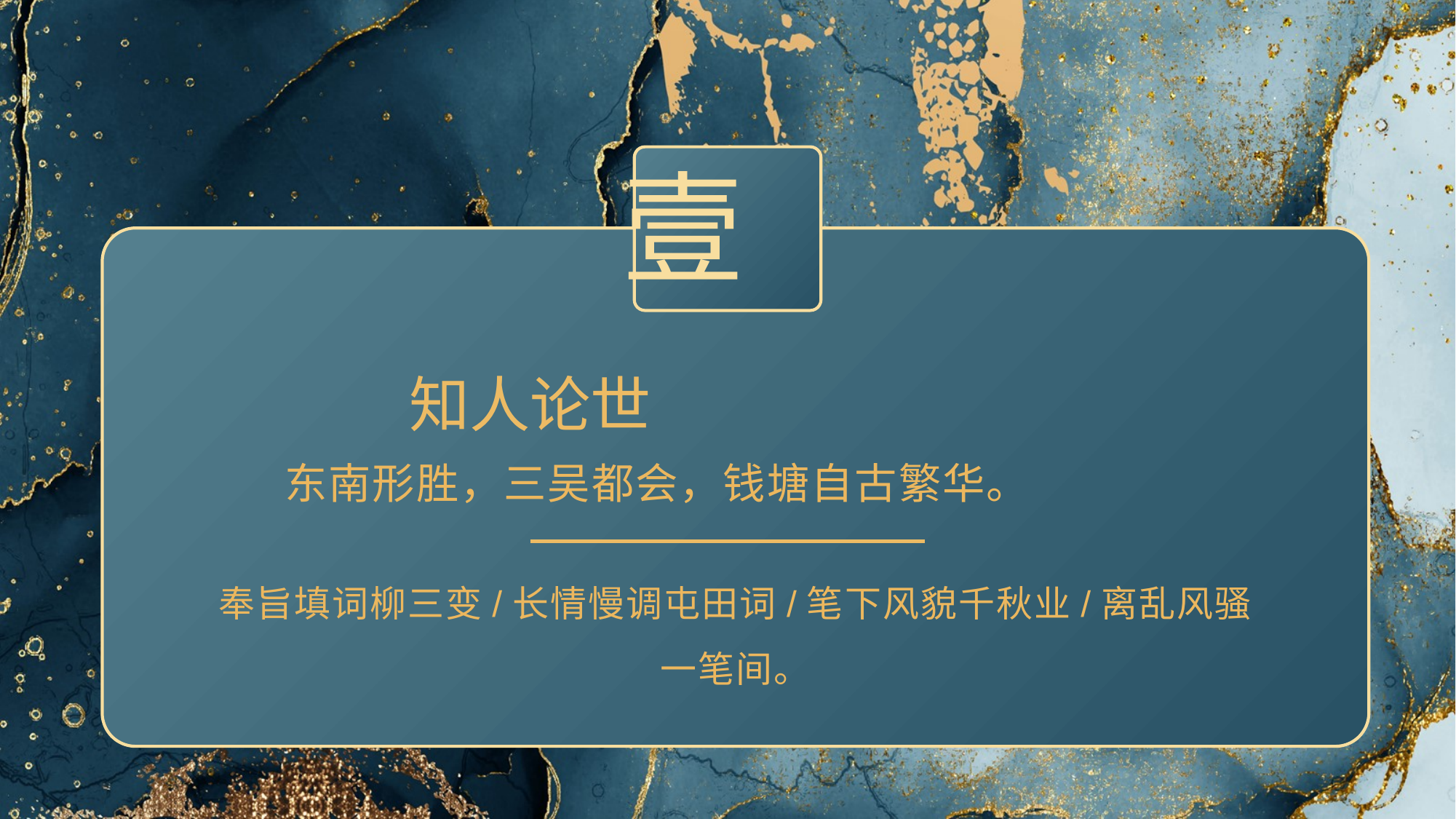

壹

知人论世
东南形胜，三吴都会，钱塘自古繁华。
奉旨填词柳三变/长情慢调屯田词/笔下风貌千秋业/离乱风骚一笔间。